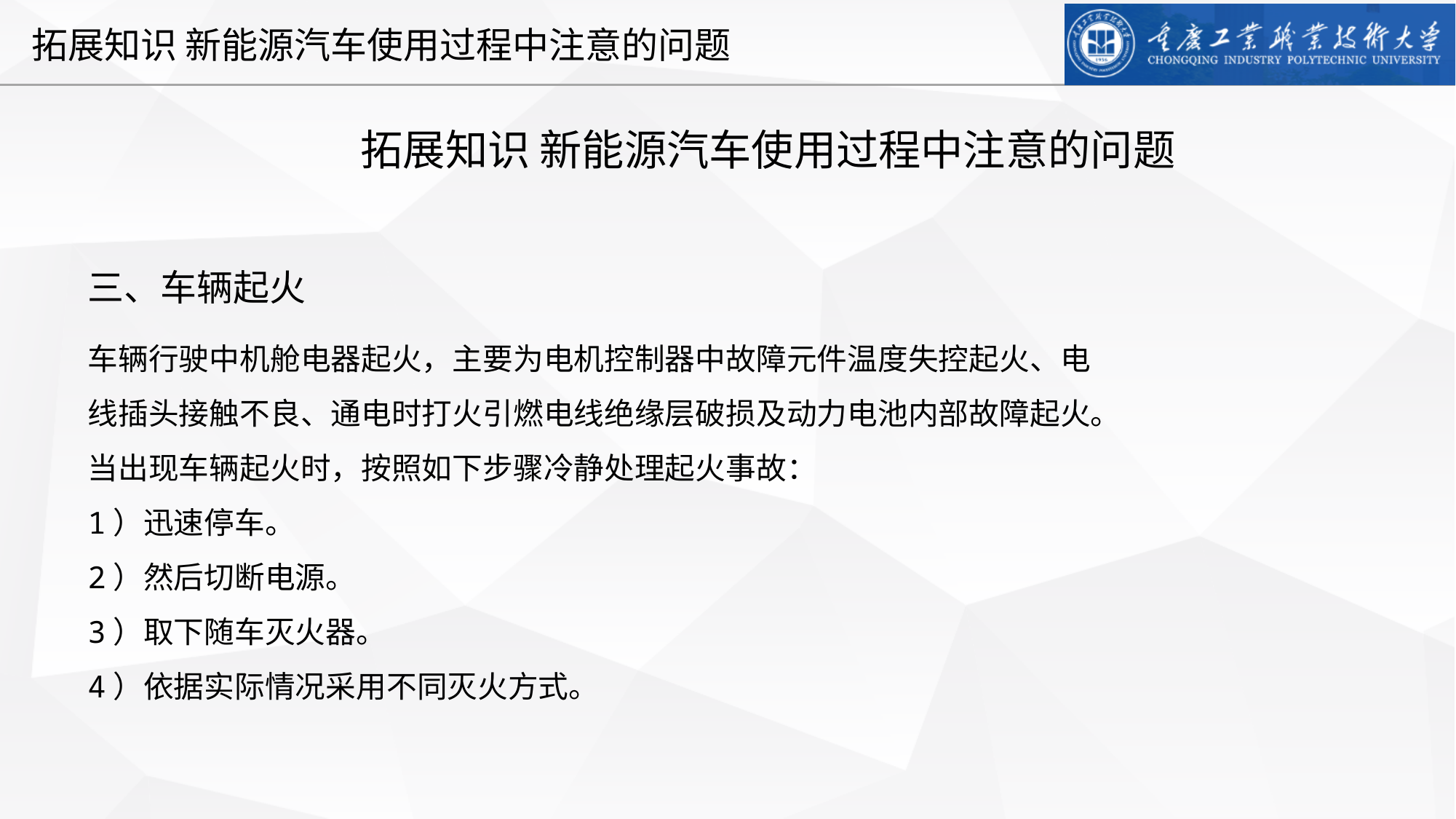

拓展知识 新能源汽车使用过程中注意的问题
三、车辆起火
车辆行驶中机舱电器起火，主要为电机控制器中故障元件温度失控起火、电线插头接触不良、通电时打火引燃电线绝缘层破损及动力电池内部故障起火。当出现车辆起火时，按照如下步骤冷静处理起火事故：
1）迅速停车。
2）然后切断电源。
3）取下随车灭火器。
4）依据实际情况采用不同灭火方式。